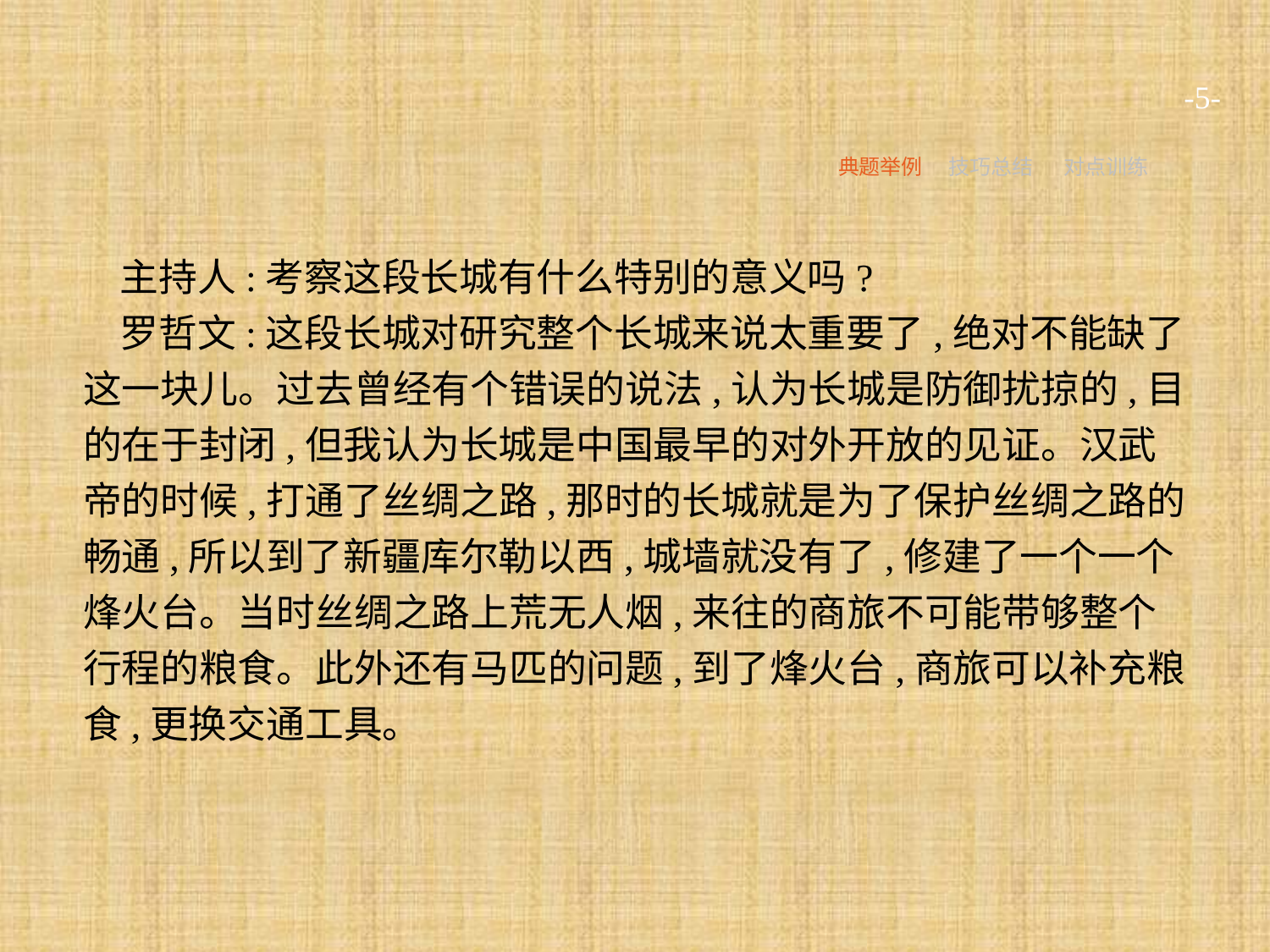

-5-
典题举例
技巧总结
对点训练
主持人:考察这段长城有什么特别的意义吗?
罗哲文:这段长城对研究整个长城来说太重要了,绝对不能缺了这一块儿。过去曾经有个错误的说法,认为长城是防御扰掠的,目的在于封闭,但我认为长城是中国最早的对外开放的见证。汉武帝的时候,打通了丝绸之路,那时的长城就是为了保护丝绸之路的畅通,所以到了新疆库尔勒以西,城墙就没有了,修建了一个一个烽火台。当时丝绸之路上荒无人烟,来往的商旅不可能带够整个行程的粮食。此外还有马匹的问题,到了烽火台,商旅可以补充粮食,更换交通工具。